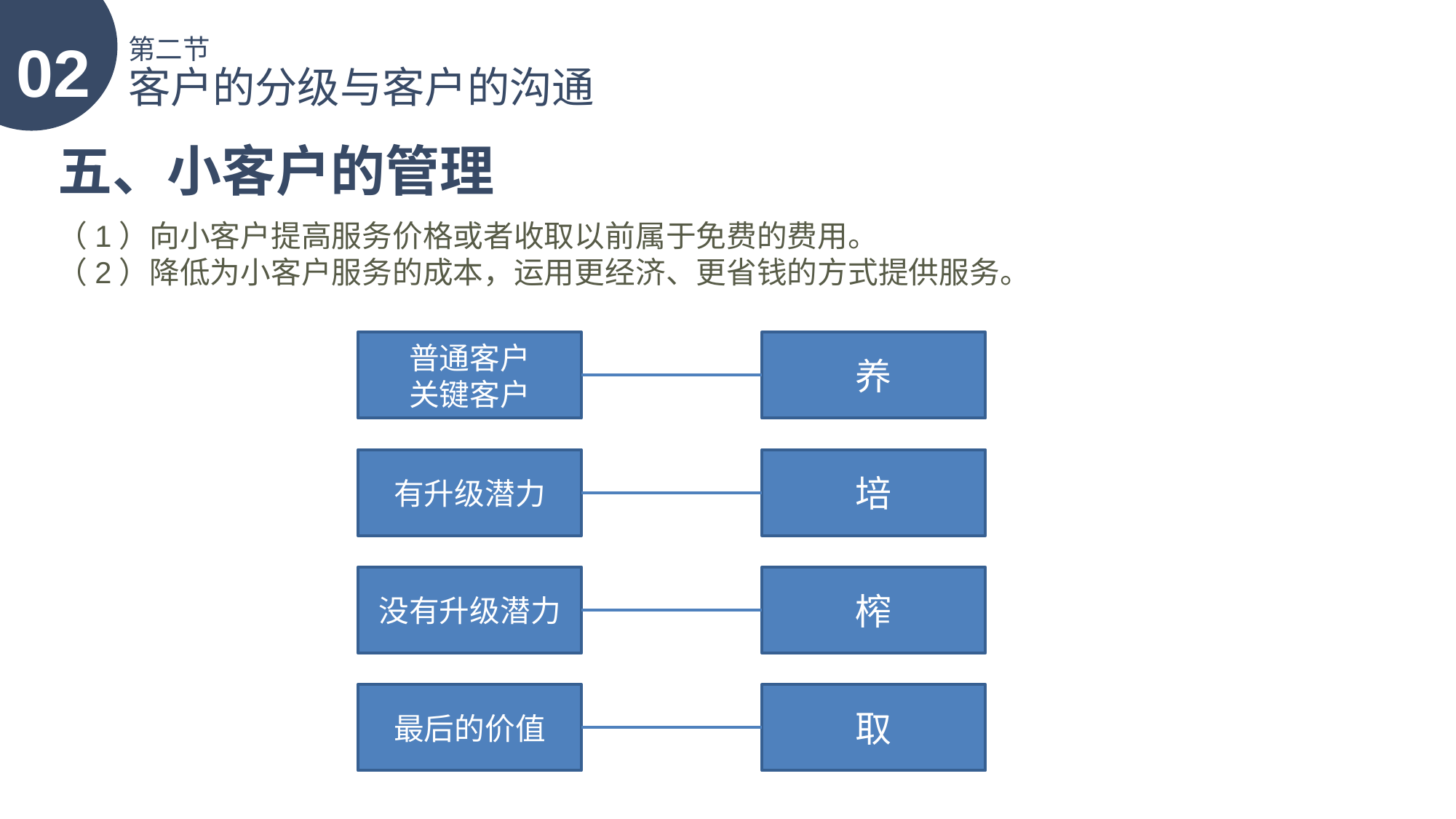

02
第二节
客户的分级与客户的沟通
五、小客户的管理
（1）向小客户提高服务价格或者收取以前属于免费的费用。
（2）降低为小客户服务的成本，运用更经济、更省钱的方式提供服务。
普通客户
关键客户
养
有升级潜力
培
没有升级潜力
榨
最后的价值
取